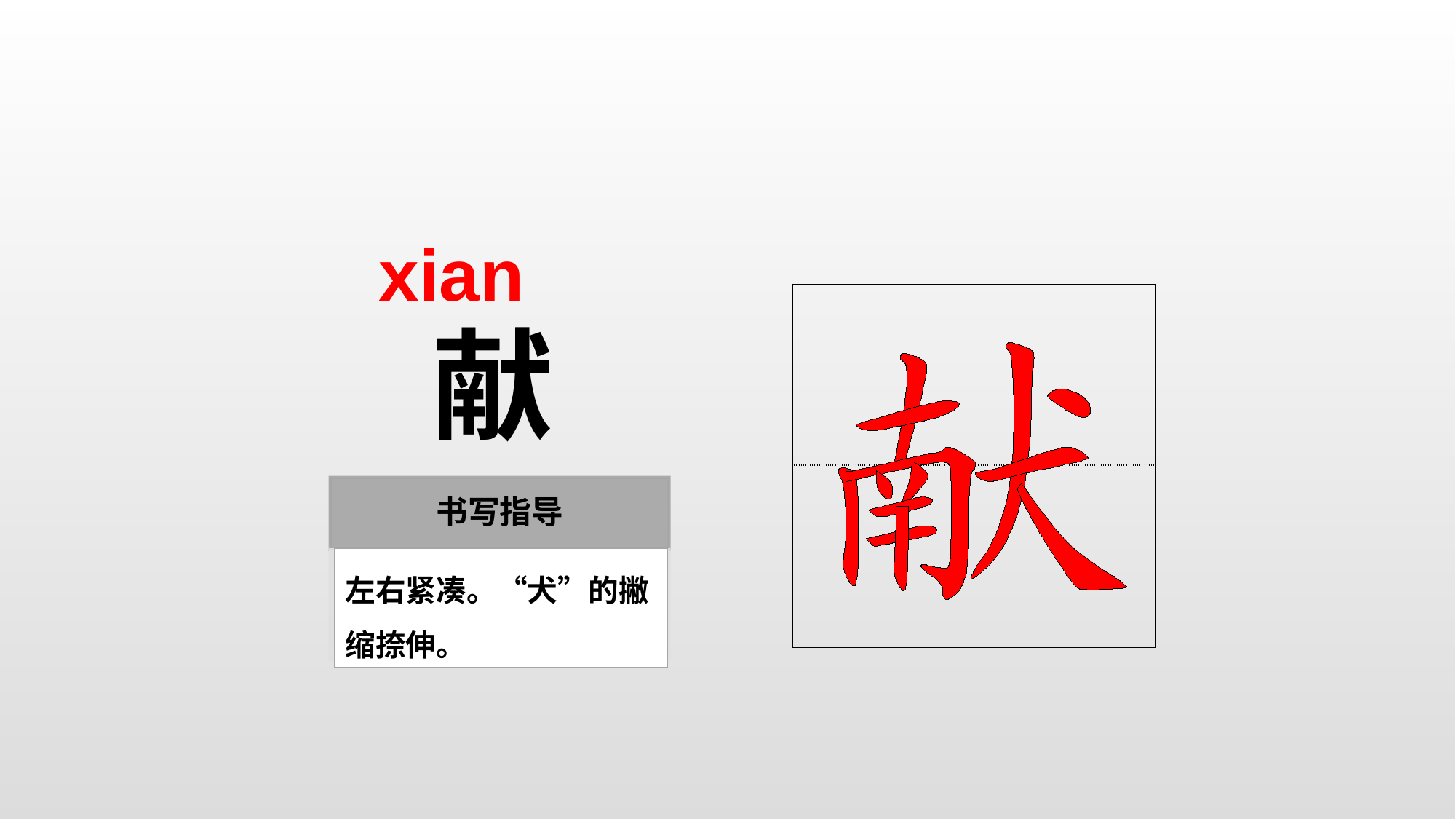

xian
|  |  |
| --- | --- |
|  |  |
献

书写指导
左右紧凑。“犬”的撇缩捺伸。